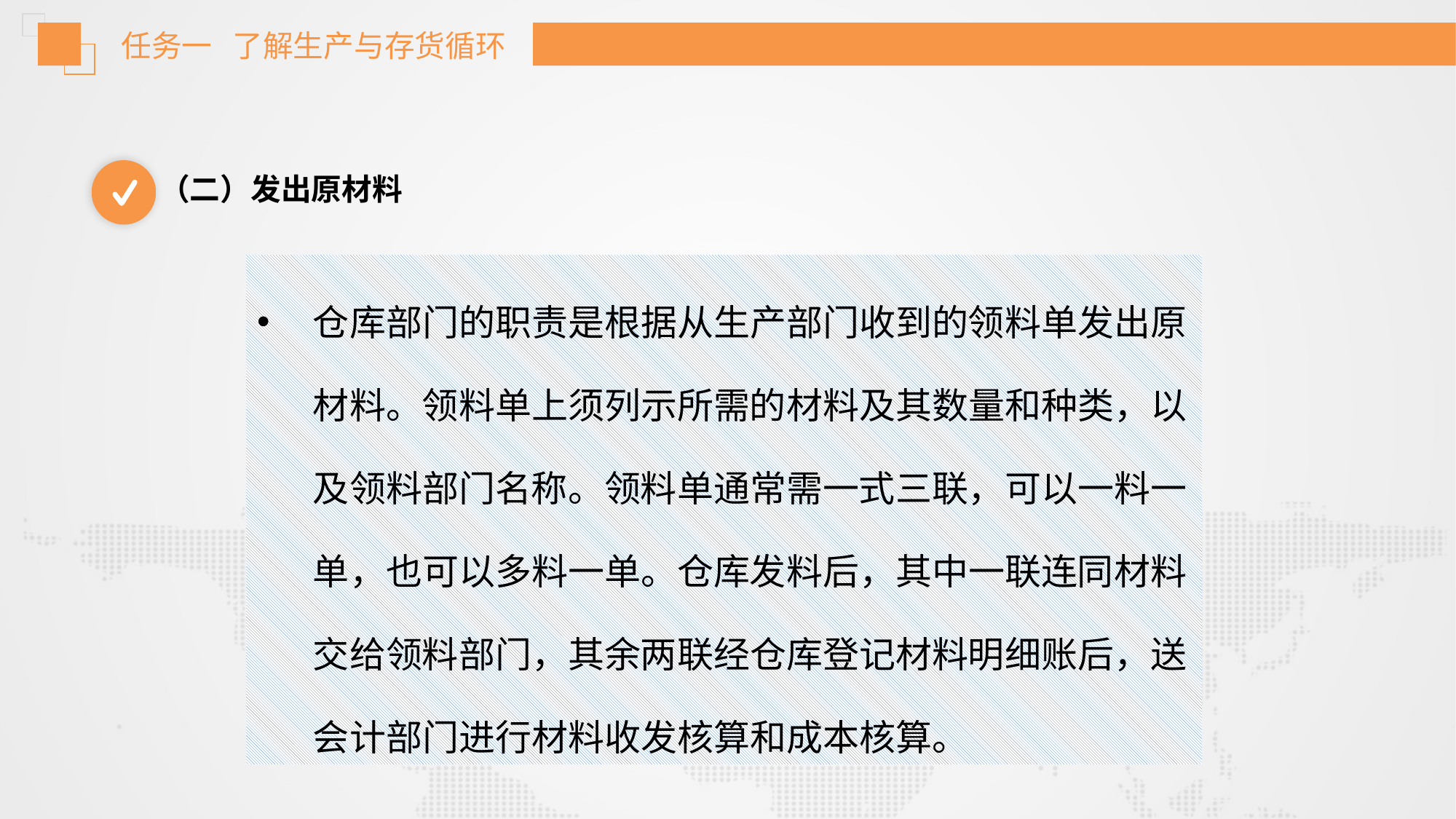

任务一   了解生产与存货循环

（二）发出原材料

仓库部门的职责是根据从生产部门收到的领料单发出原材料。领料单上须列示所需的材料及其数量和种类，以及领料部门名称。领料单通常需一式三联，可以一料一单，也可以多料一单。仓库发料后，其中一联连同材料交给领料部门，其余两联经仓库登记材料明细账后，送会计部门进行材料收发核算和成本核算。